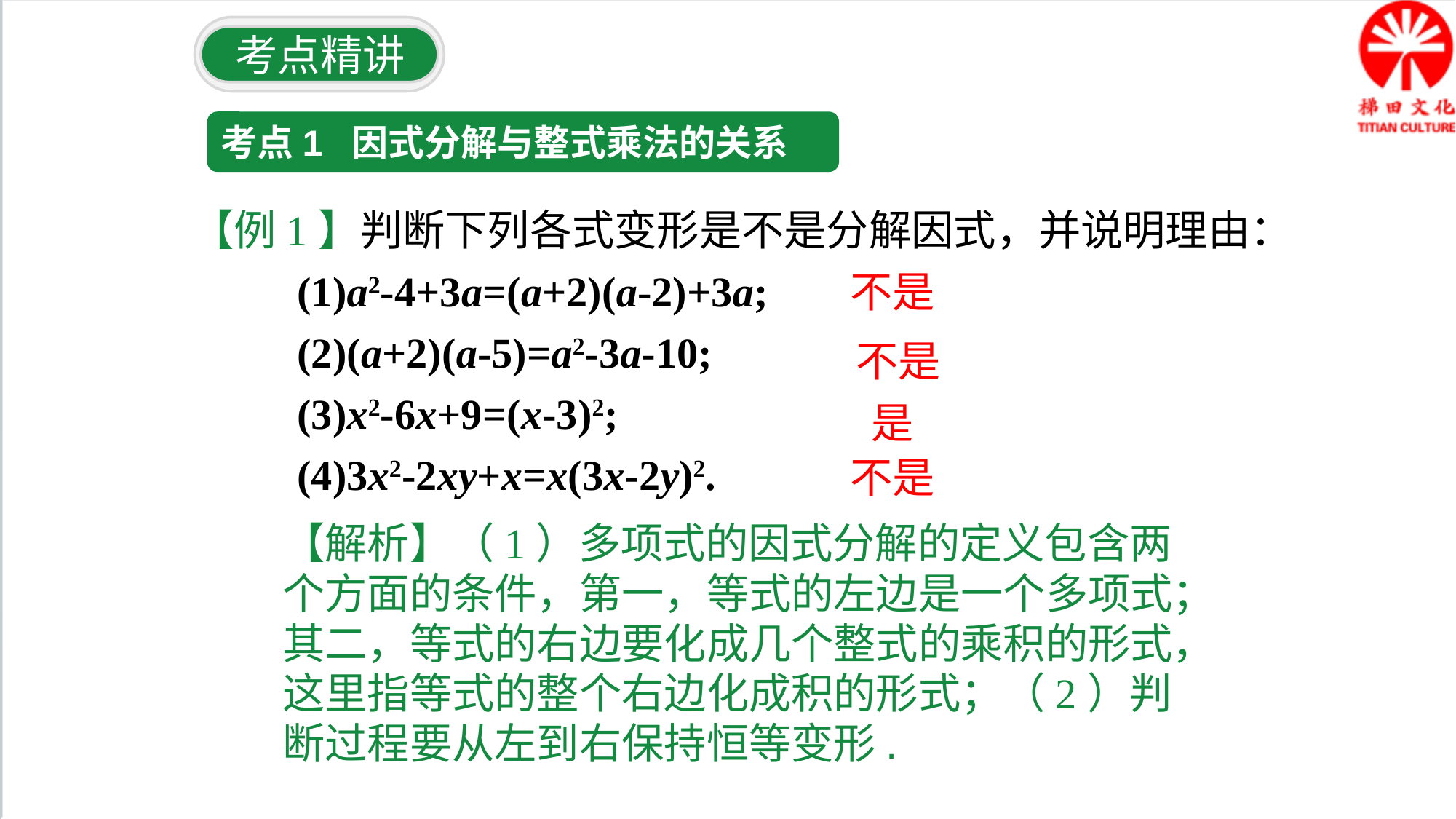

考点精讲
考点精讲
考点1  因式分解与整式乘法的关系
【例1】判断下列各式变形是不是分解因式，并说明理由：
          (1)a2-4+3a=(a+2)(a-2)+3a;
          (2)(a+2)(a-5)=a2-3a-10;
          (3)x2-6x+9=(x-3)2;
          (4)3x2-2xy+x=x(3x-2y)2.
不是
不是
是
不是
【解析】（1）多项式的因式分解的定义包含两个方面的条件，第一，等式的左边是一个多项式；其二，等式的右边要化成几个整式的乘积的形式，这里指等式的整个右边化成积的形式；（2）判断过程要从左到右保持恒等变形.